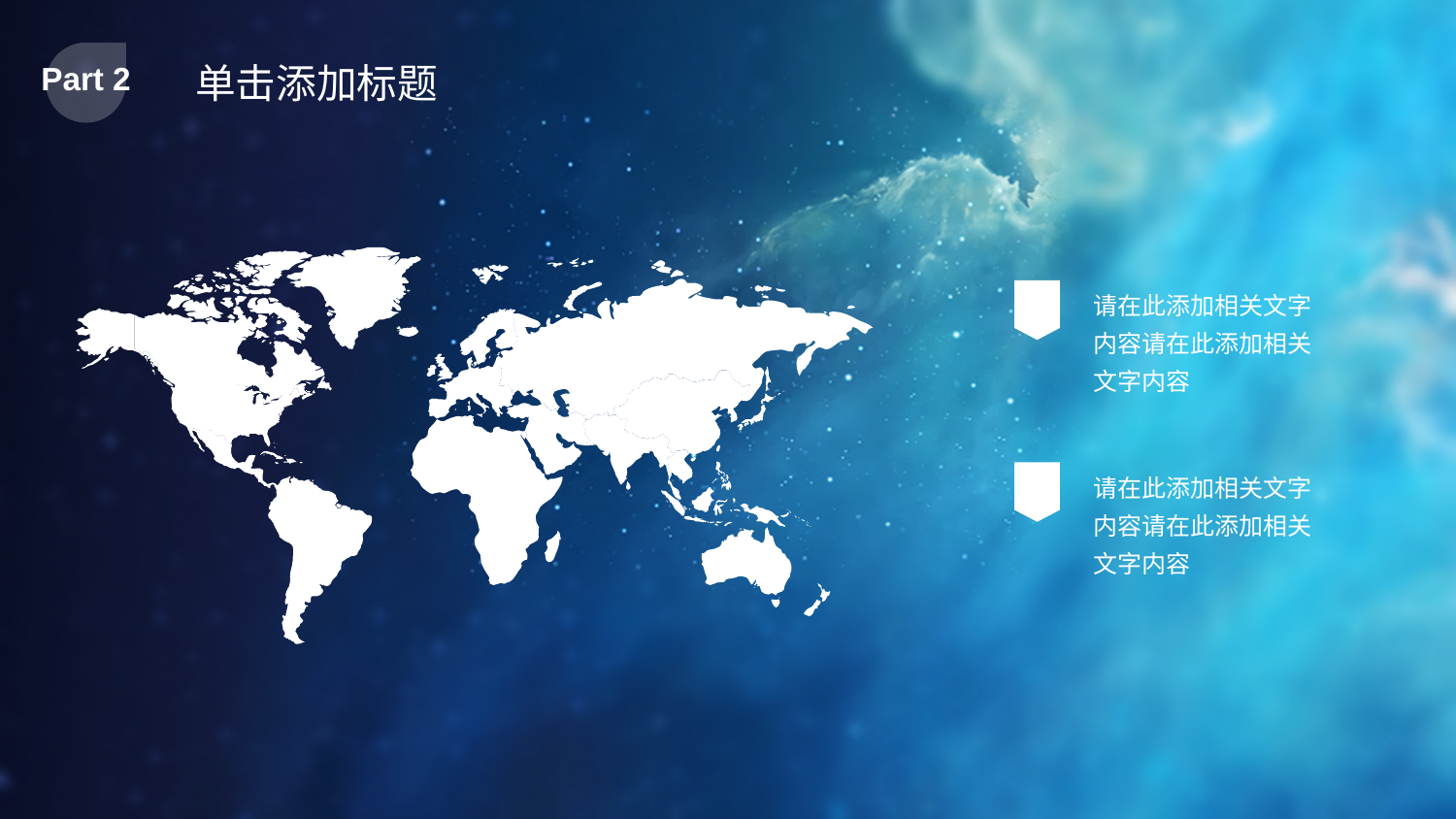

Part 2
单击添加标题

请在此添加相关文字内容请在此添加相关文字内容

请在此添加相关文字内容请在此添加相关文字内容